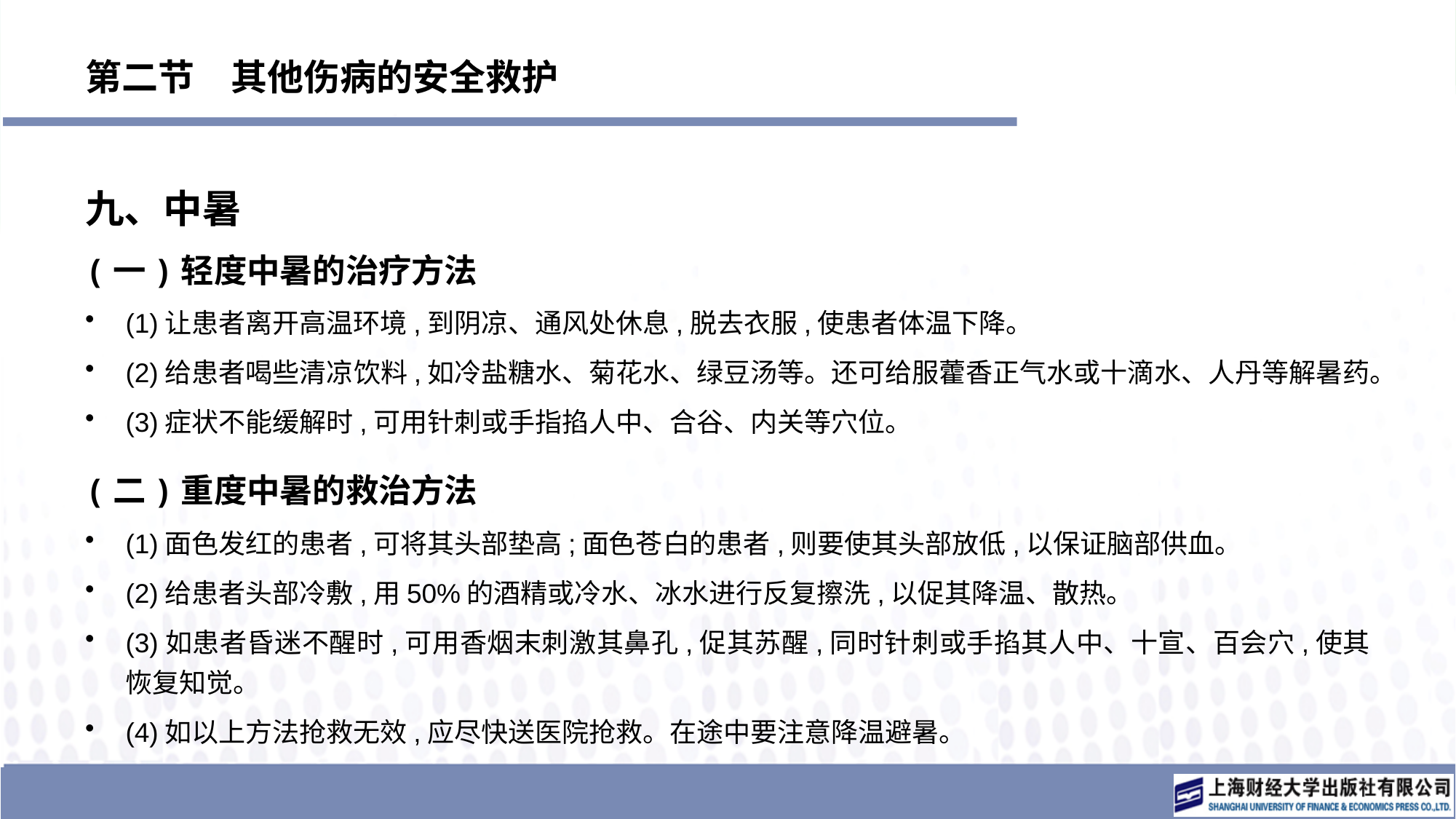

# 第二节　其他伤病的安全救护
九、中暑
(一)轻度中暑的治疗方法
(1)让患者离开高温环境,到阴凉、通风处休息,脱去衣服,使患者体温下降。
(2)给患者喝些清凉饮料,如冷盐糖水、菊花水、绿豆汤等。还可给服藿香正气水或十滴水、人丹等解暑药。
(3)症状不能缓解时,可用针刺或手指掐人中、合谷、内关等穴位。
(二)重度中暑的救治方法
(1)面色发红的患者,可将其头部垫高;面色苍白的患者,则要使其头部放低,以保证脑部供血。
(2)给患者头部冷敷,用50%的酒精或冷水、冰水进行反复擦洗,以促其降温、散热。
(3)如患者昏迷不醒时,可用香烟末刺激其鼻孔,促其苏醒,同时针刺或手掐其人中、十宣、百会穴,使其恢复知觉。
(4)如以上方法抢救无效,应尽快送医院抢救。在途中要注意降温避暑。